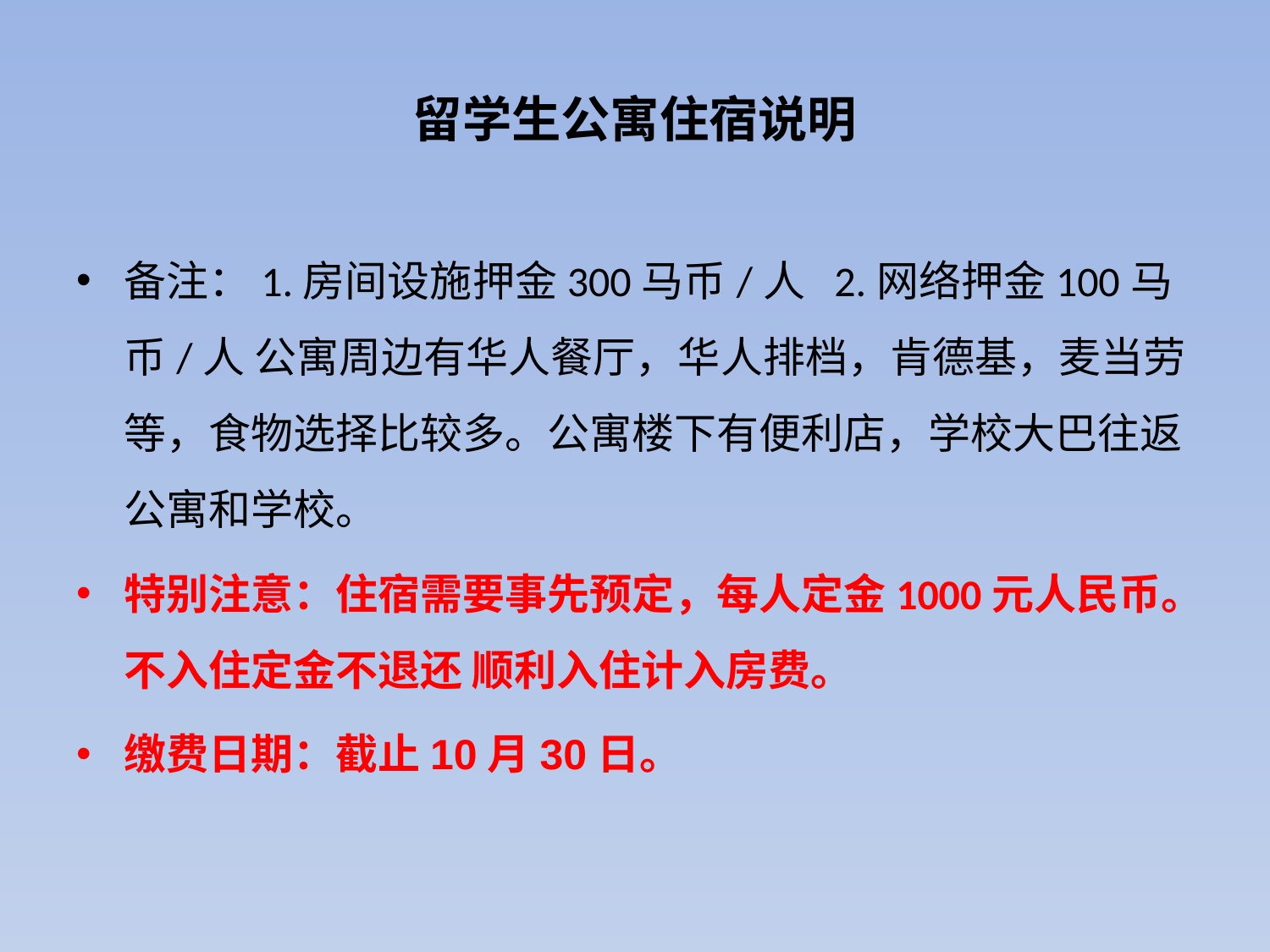

# 留学生公寓住宿说明
备注：1.房间设施押金300马币/人  2.网络押金100马币/人 公寓周边有华人餐厅，华人排档，肯德基，麦当劳等，食物选择比较多。公寓楼下有便利店，学校大巴往返公寓和学校。
特别注意：住宿需要事先预定，每人定金1000元人民币。不入住定金不退还 顺利入住计入房费。
缴费日期：截止10月30日。